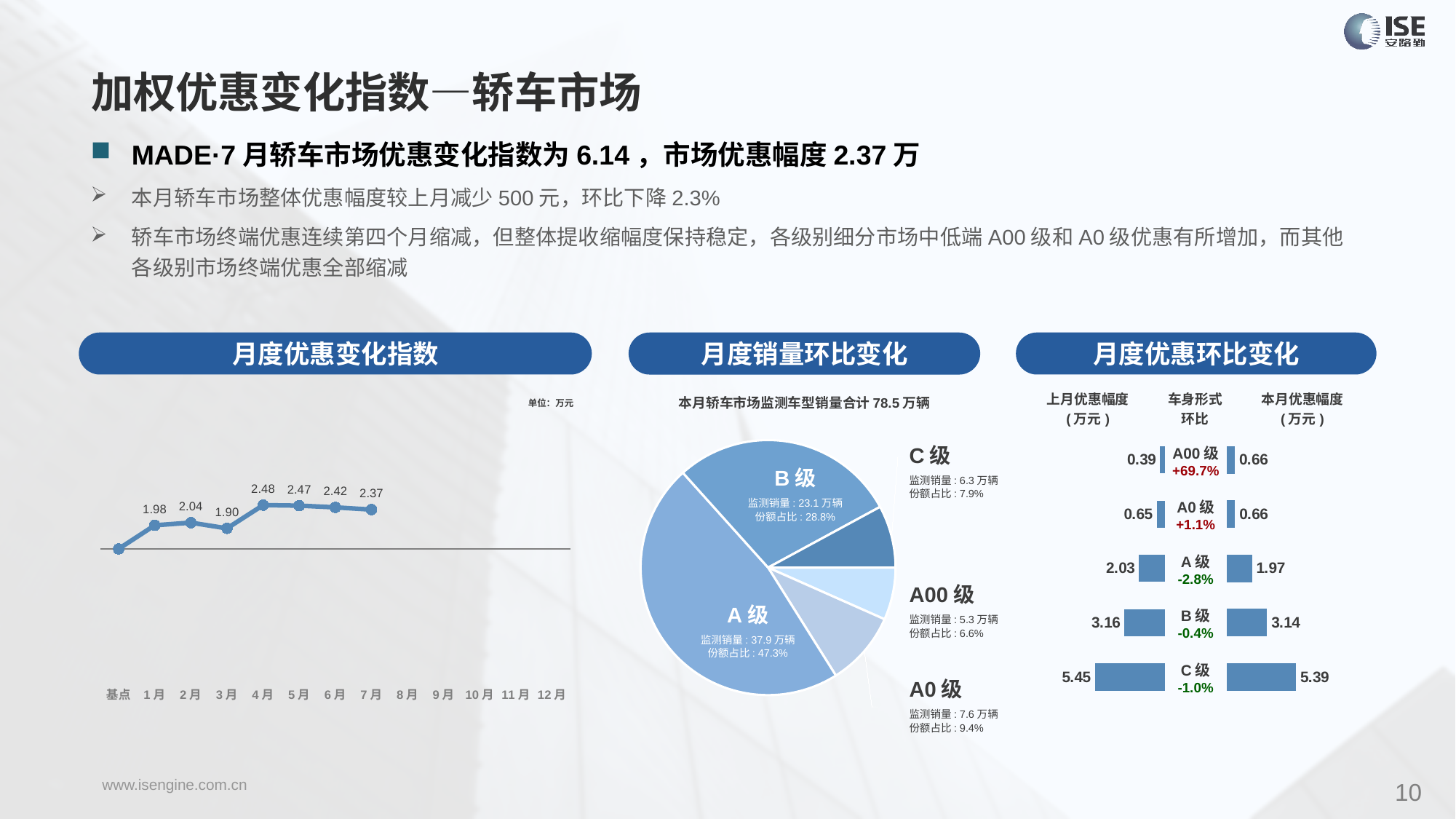

加权优惠变化指数—轿车市场
MADE·7月轿车市场优惠变化指数为6.14，市场优惠幅度2.37万
本月轿车市场整体优惠幅度较上月减少500元，环比下降2.3%
轿车市场终端优惠连续第四个月缩减，但整体提收缩幅度保持稳定，各级别细分市场中低端A00级和A0级优惠有所增加，而其他各级别市场终端优惠全部缩减
月度优惠变化指数

月度优惠环比变化

月度销量环比变化

### Chart

| Category | Y2023 |
|---|---|
| 基点 | 0.0 |
| 1月 | 3.69 |
| 2月 | 4.1 |
| 3月 | 3.21 |
| 4月 | 6.84 |
| 5月 | 6.76 |
| 6月 | 6.49 |
| 7月 | 6.14 |
| 8月 | None |
| 9月 | None |
| 10月 | None |
| 11月 | None |
| 12月 | None |
本月轿车市场监测车型销量合计78.5万辆
| 上月优惠幅度 (万元) | 车身形式 环比 | 本月优惠幅度 (万元) |
| --- | --- | --- |
单位：万元

### Chart

| Category | 细分市场 |
|---|---|
| A00级 | 53331.0 |
| A0级 | 75720.0 |
| A级 | 379720.0 |
| B级 | 230944.0 |
| C级 | 63470.0 |
C级
监测销量: 6.3万辆
份额占比: 7.9%
| A00级 +69.7% |
| --- |
| A0级 +1.1% |
| A级 -2.8% |
| B级 -0.4% |
| C级 -1.0% |

### Chart

| Category | 成交均价 |
|---|---|
| A00 | 0.39 |
| A0 | 0.65 |
| A | 2.03 |
| B | 3.16 |
| C | 5.45 |

### Chart

| Category | 金额 |
|---|---|
| A00 | 0.6557449213403014 |
| A0 | 0.657129688325415 |
| A | 1.974537527125246 |
| B | 3.142655968546487 |
| C | 5.394014652591789 |
B级
监测销量: 23.1万辆
份额占比: 28.8%
A00级
监测销量: 5.3万辆
份额占比: 6.6%
A级
监测销量: 37.9万辆
份额占比: 47.3%
A0级
监测销量: 7.6万辆
份额占比: 9.4%
10